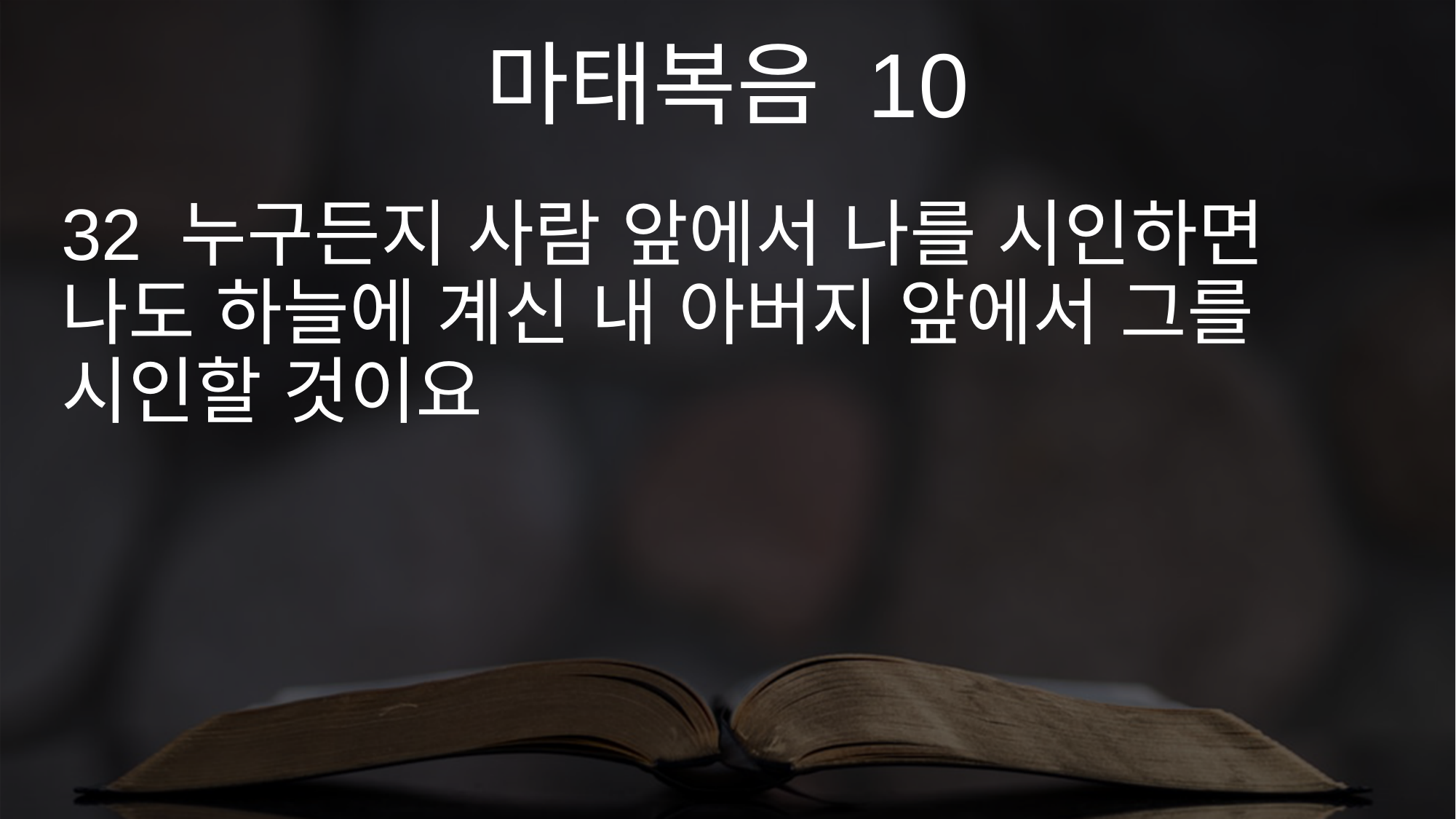

마태복음 10
32 누구든지 사람 앞에서 나를 시인하면 나도 하늘에 계신 내 아버지 앞에서 그를 시인할 것이요